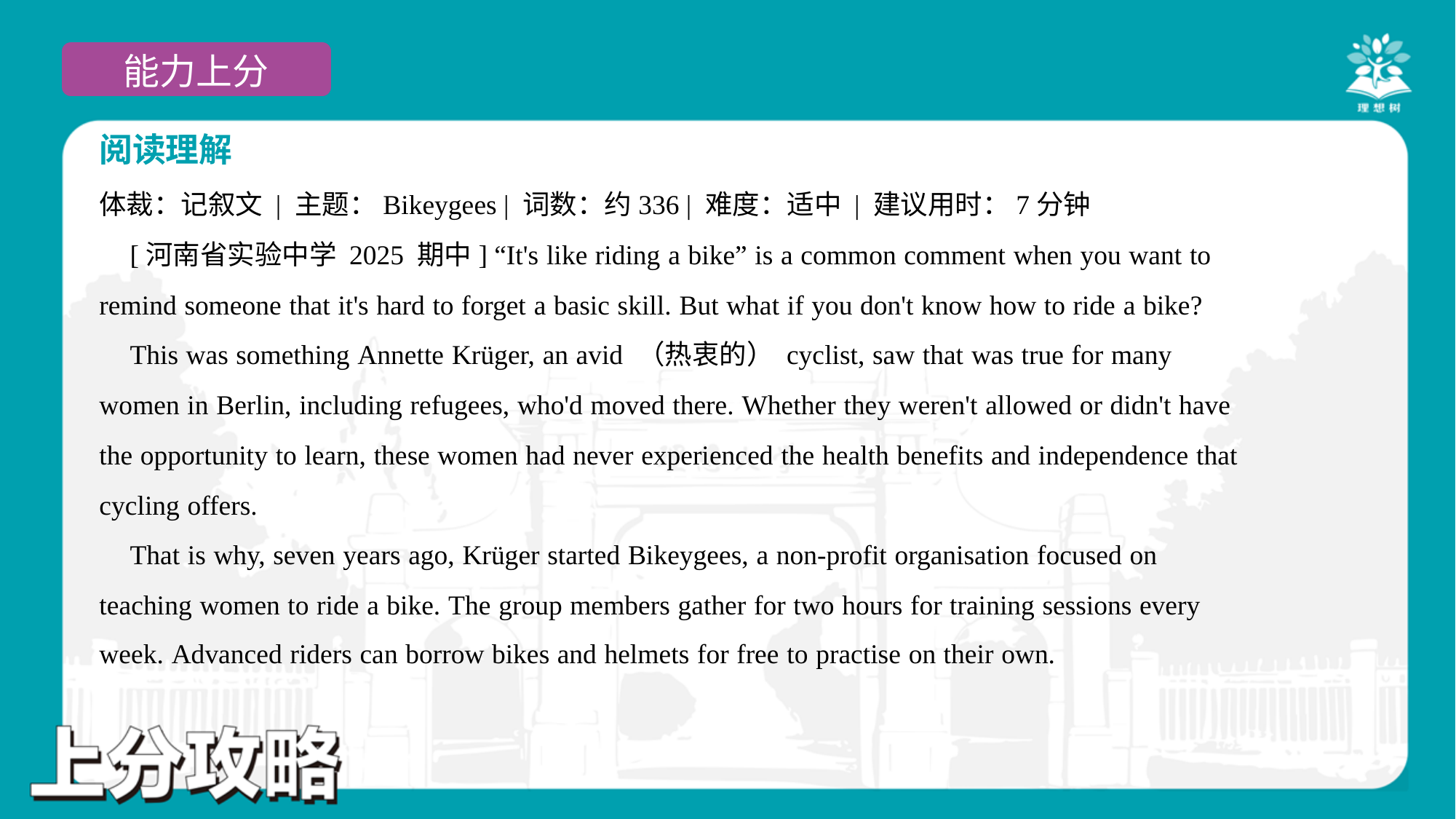

阅读理解
体裁：记叙文 | 主题：Bikeygees | 词数：约336 | 难度：适中 | 建议用时：7分钟
    [河南省实验中学 2025 期中] “It's like riding a bike” is a common comment when you want to
remind someone that it's hard to forget a basic skill. But what if you don't know how to ride a bike?
    This was something Annette Krüger, an avid （热衷的） cyclist, saw that was true for many
women in Berlin, including refugees, who'd moved there. Whether they weren't allowed or didn't have
the opportunity to learn, these women had never experienced the health benefits and independence that
cycling offers.
    That is why, seven years ago, Krüger started Bikeygees, a non-profit organisation focused on
teaching women to ride a bike. The group members gather for two hours for training sessions every
week. Advanced riders can borrow bikes and helmets for free to practise on their own.#4